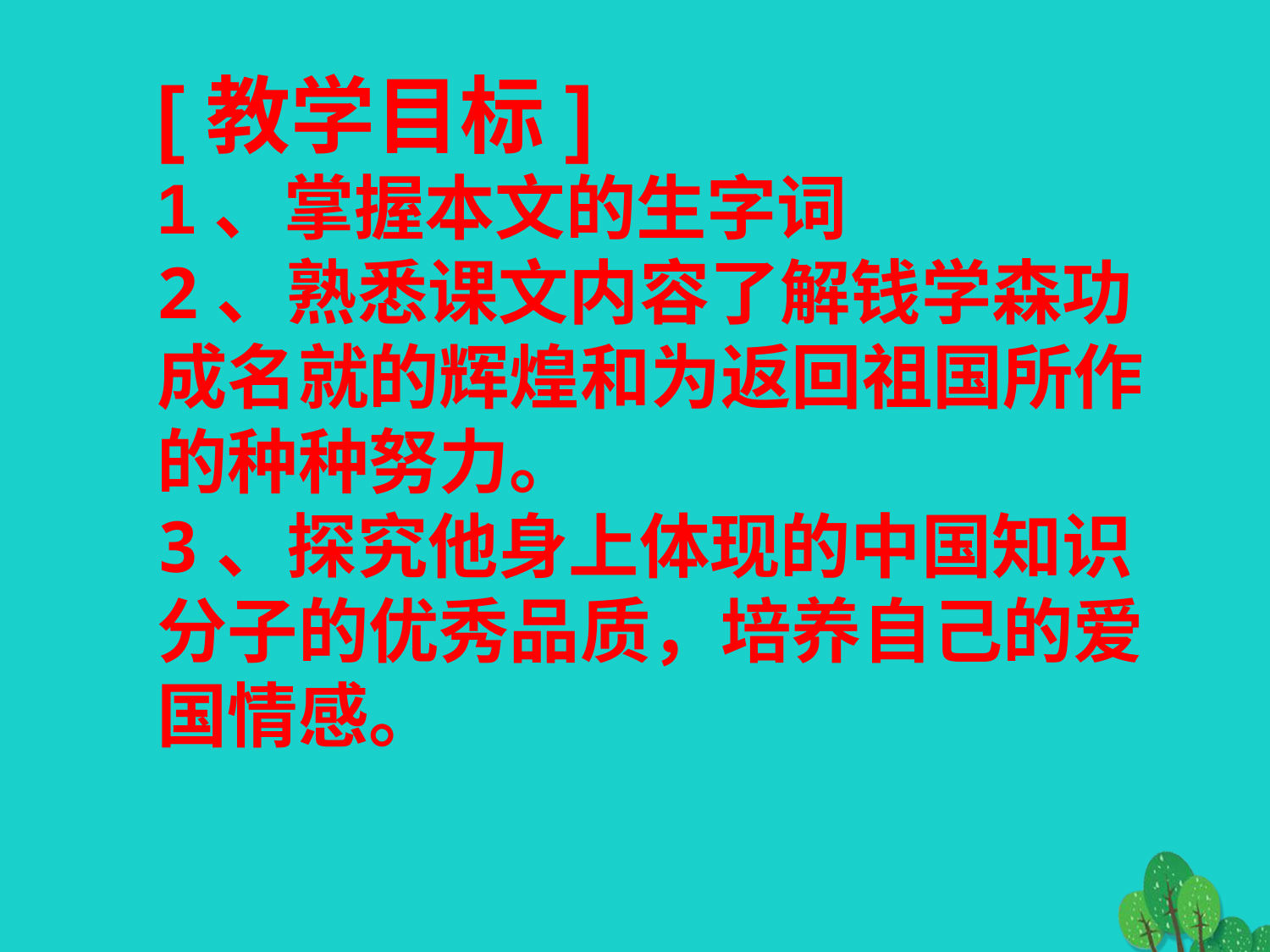

[教学目标]
1、掌握本文的生字词
2、熟悉课文内容了解钱学森功成名就的辉煌和为返回祖国所作的种种努力。
3、探究他身上体现的中国知识分子的优秀品质，培养自己的爱国情感。